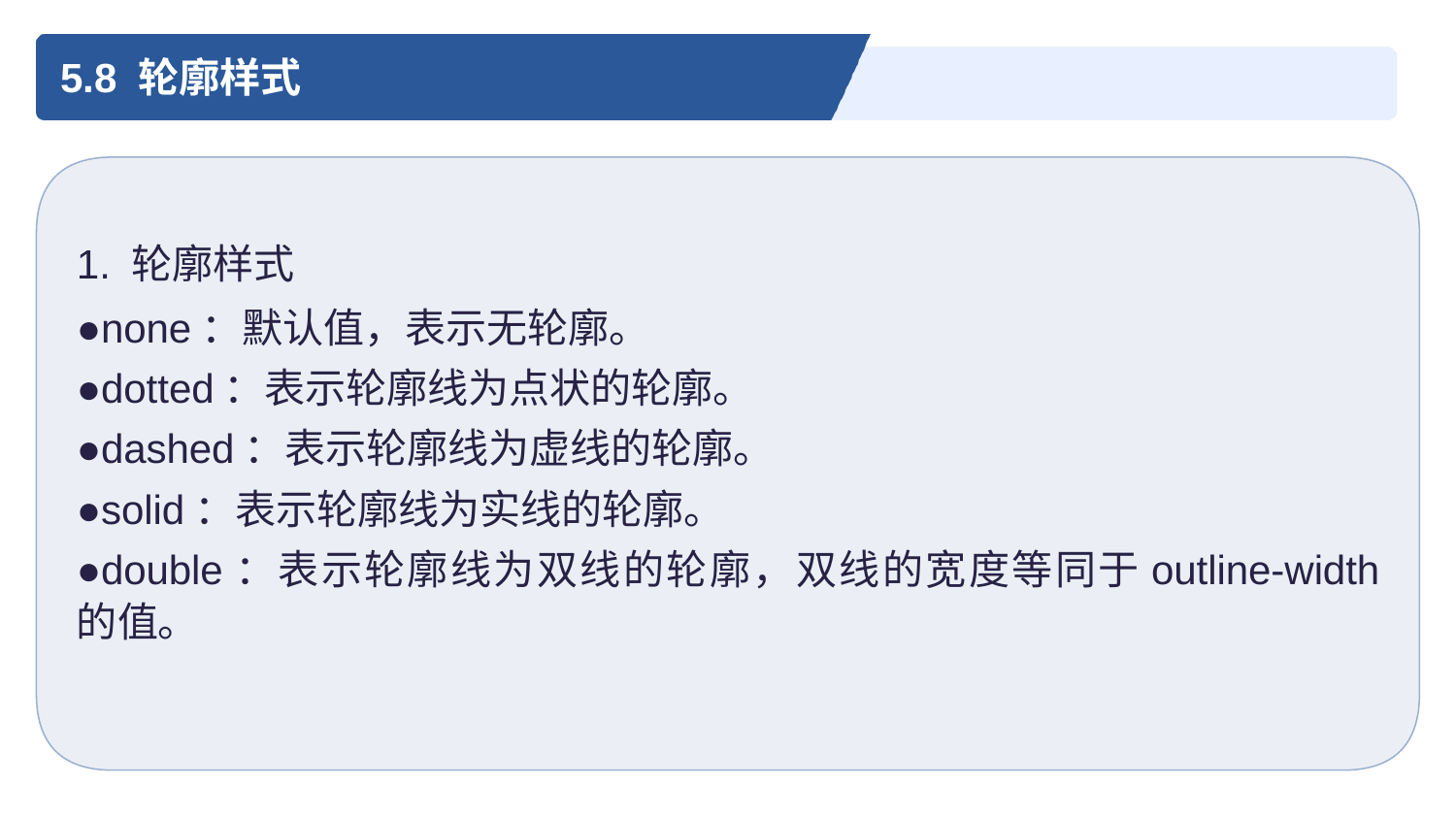

5.8 轮廓样式

1. 轮廓样式
●none：默认值，表示无轮廓。
●dotted：表示轮廓线为点状的轮廓。
●dashed：表示轮廓线为虚线的轮廓。
●solid：表示轮廓线为实线的轮廓。
●double：表示轮廓线为双线的轮廓，双线的宽度等同于outline-width 的值。